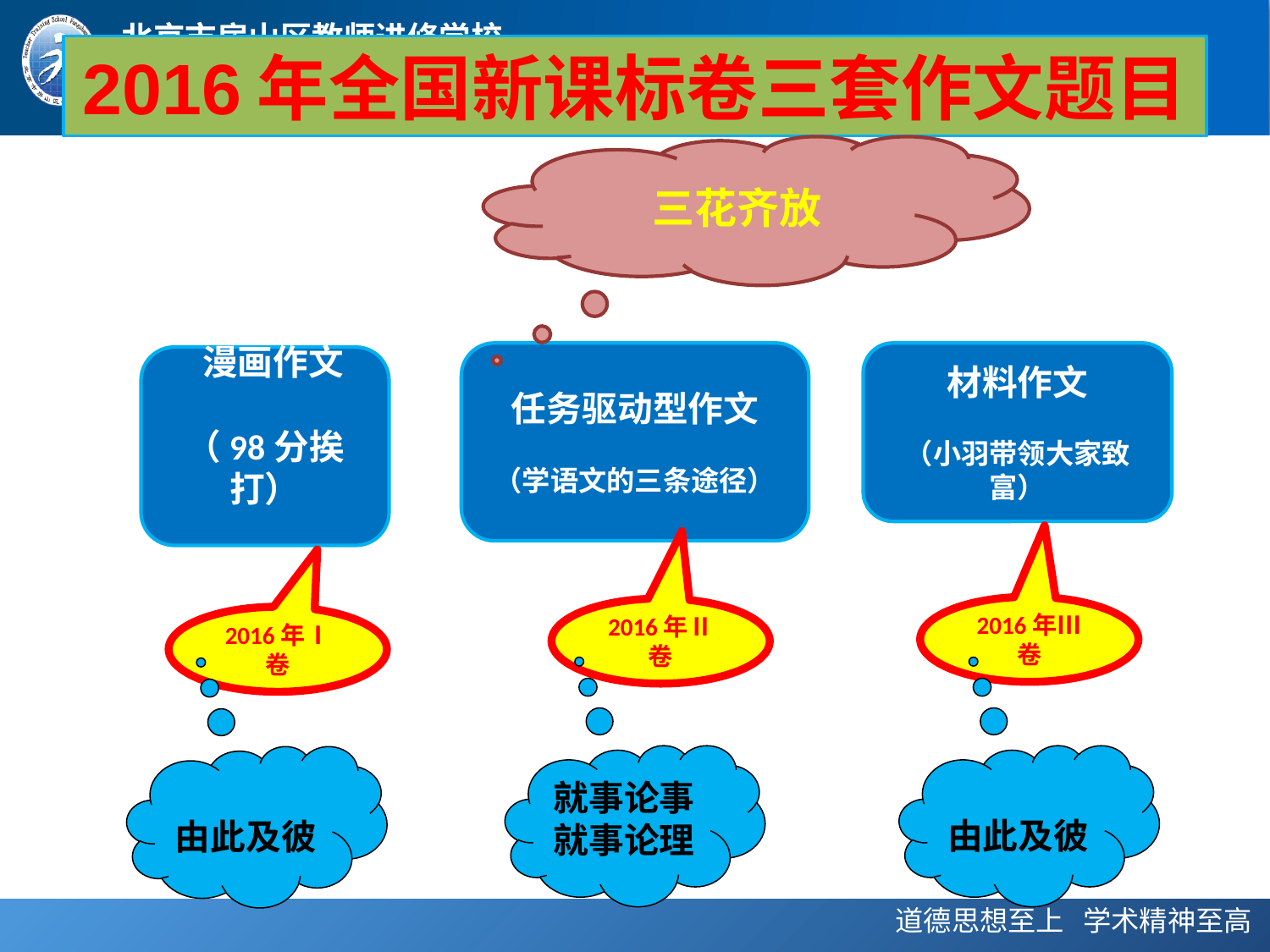

# 2016年全国新课标卷三套作文题目
三花齐放
任务驱动型作文

（学语文的三条途径）
材料作文

（小羽带领大家致富）
 漫画作文

（98分挨打）

2016年Ⅲ卷
2016年Ⅱ卷
2016年Ⅰ卷
就事论事就事论理

由此及彼

由此及彼